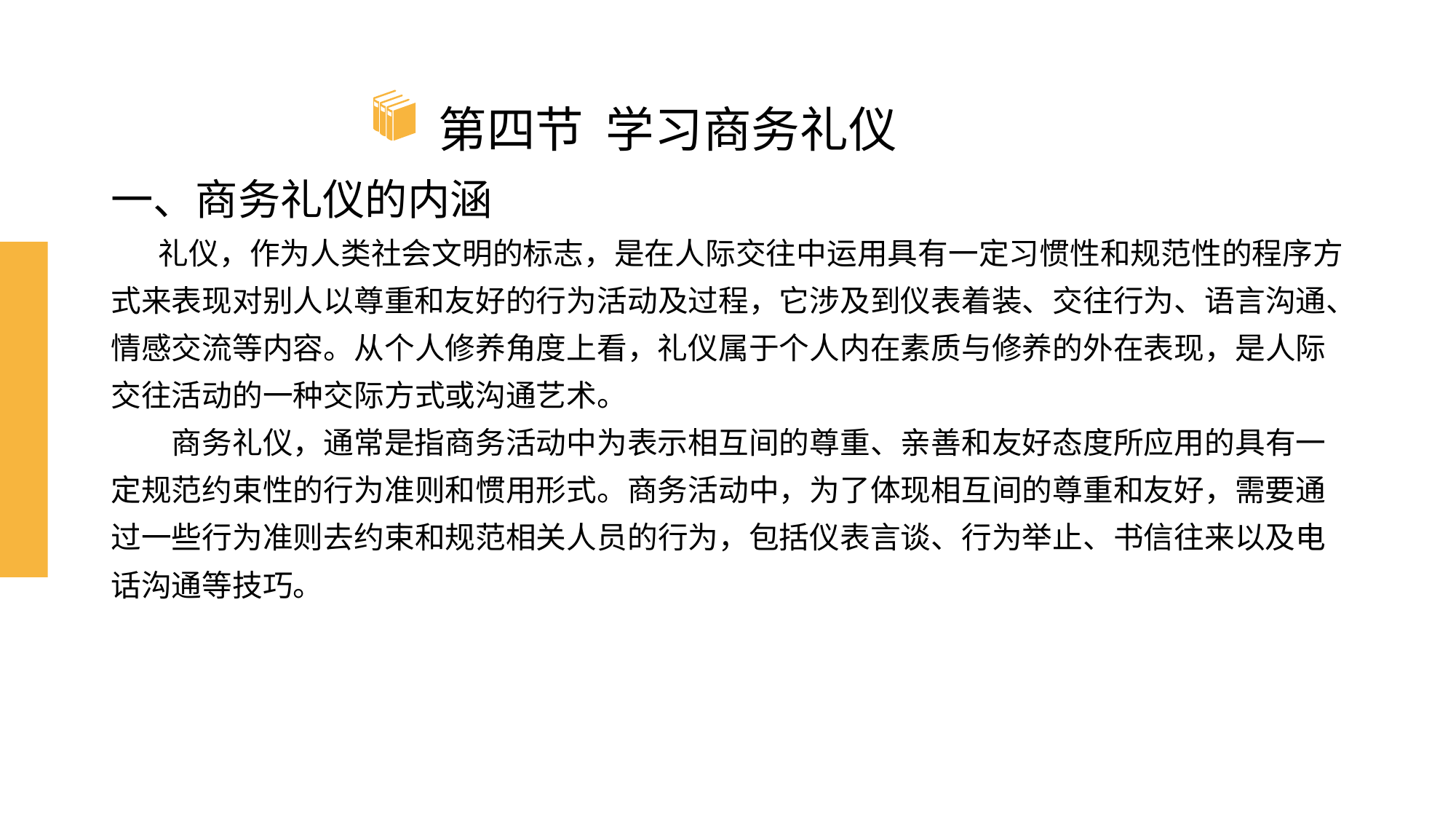

# 第四节  学习商务礼仪
一、商务礼仪的内涵
      礼仪，作为人类社会文明的标志，是在人际交往中运用具有一定习惯性和规范性的程序方式来表现对别人以尊重和友好的行为活动及过程，它涉及到仪表着装、交往行为、语言沟通、情感交流等内容。从个人修养角度上看，礼仪属于个人内在素质与修养的外在表现，是人际交往活动的一种交际方式或沟通艺术。
　　商务礼仪，通常是指商务活动中为表示相互间的尊重、亲善和友好态度所应用的具有一定规范约束性的行为准则和惯用形式。商务活动中，为了体现相互间的尊重和友好，需要通过一些行为准则去约束和规范相关人员的行为，包括仪表言谈、行为举止、书信往来以及电话沟通等技巧。